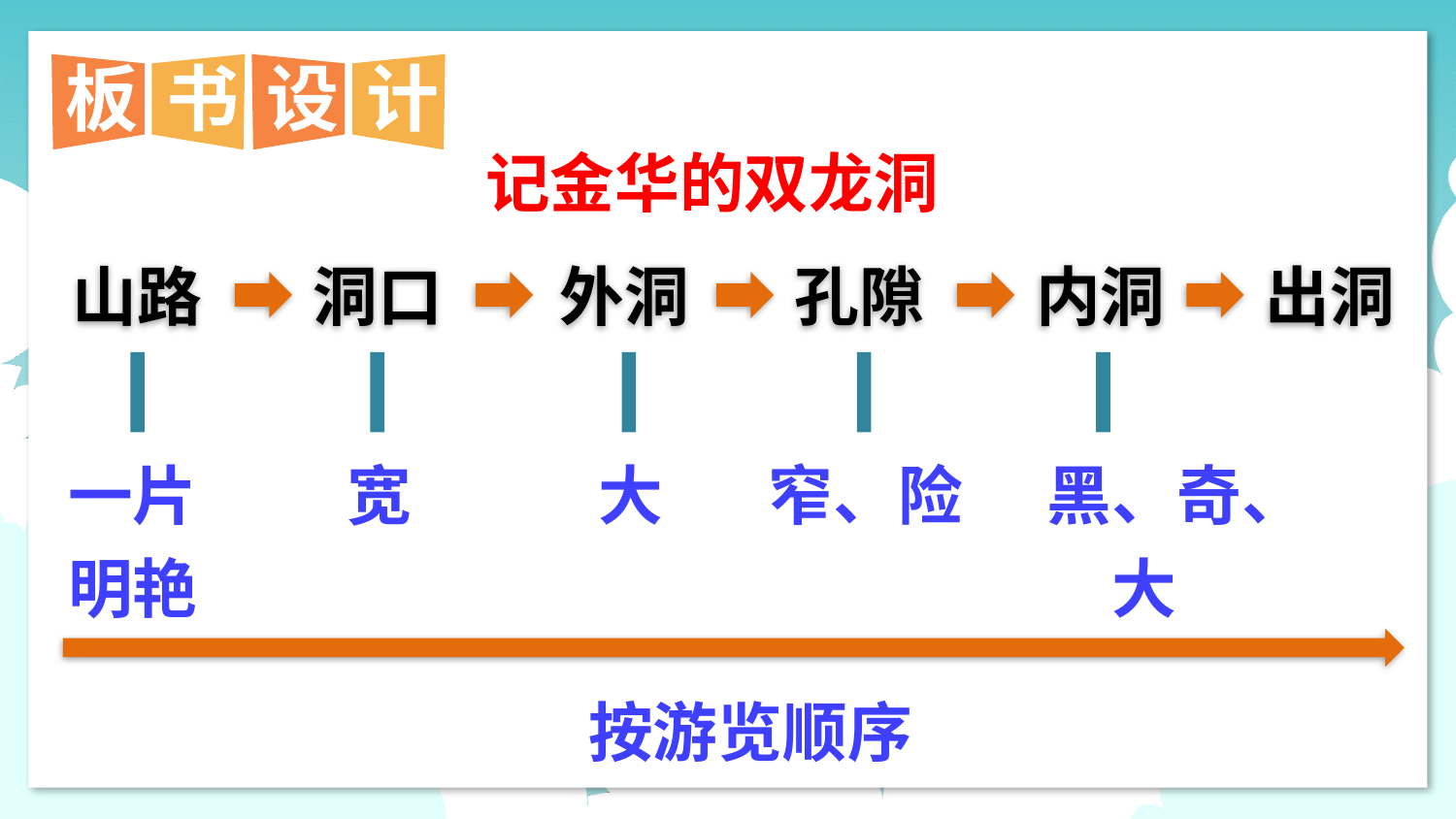

板
书
设
计
记金华的双龙洞
山路
洞口
外洞
孔隙
内洞
出洞

一片明艳
宽
大
窄、险
黑、奇、大

按游览顺序